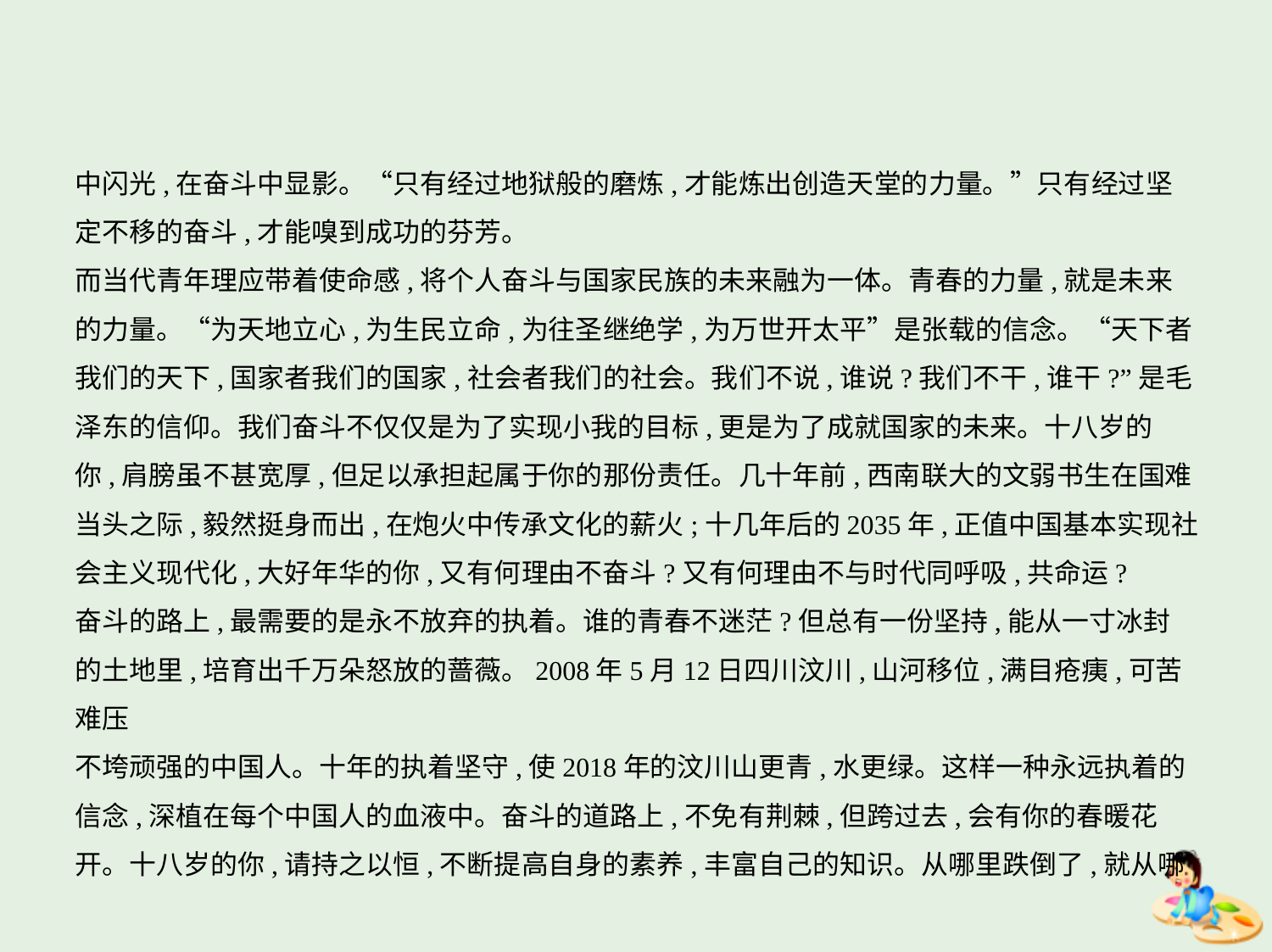

中闪光,在奋斗中显影。“只有经过地狱般的磨炼,才能炼出创造天堂的力量。”只有经过坚
定不移的奋斗,才能嗅到成功的芬芳。
而当代青年理应带着使命感,将个人奋斗与国家民族的未来融为一体。青春的力量,就是未来
的力量。“为天地立心,为生民立命,为往圣继绝学,为万世开太平”是张载的信念。“天下者
我们的天下,国家者我们的国家,社会者我们的社会。我们不说,谁说?我们不干,谁干?”是毛
泽东的信仰。我们奋斗不仅仅是为了实现小我的目标,更是为了成就国家的未来。十八岁的
你,肩膀虽不甚宽厚,但足以承担起属于你的那份责任。几十年前,西南联大的文弱书生在国难
当头之际,毅然挺身而出,在炮火中传承文化的薪火;十几年后的2035年,正值中国基本实现社
会主义现代化,大好年华的你,又有何理由不奋斗?又有何理由不与时代同呼吸,共命运?
奋斗的路上,最需要的是永不放弃的执着。谁的青春不迷茫?但总有一份坚持,能从一寸冰封
的土地里,培育出千万朵怒放的蔷薇。2008年5月12日四川汶川,山河移位,满目疮痍,可苦难压
不垮顽强的中国人。十年的执着坚守,使2018年的汶川山更青,水更绿。这样一种永远执着的
信念,深植在每个中国人的血液中。奋斗的道路上,不免有荆棘,但跨过去,会有你的春暖花
开。十八岁的你,请持之以恒,不断提高自身的素养,丰富自己的知识。从哪里跌倒了,就从哪